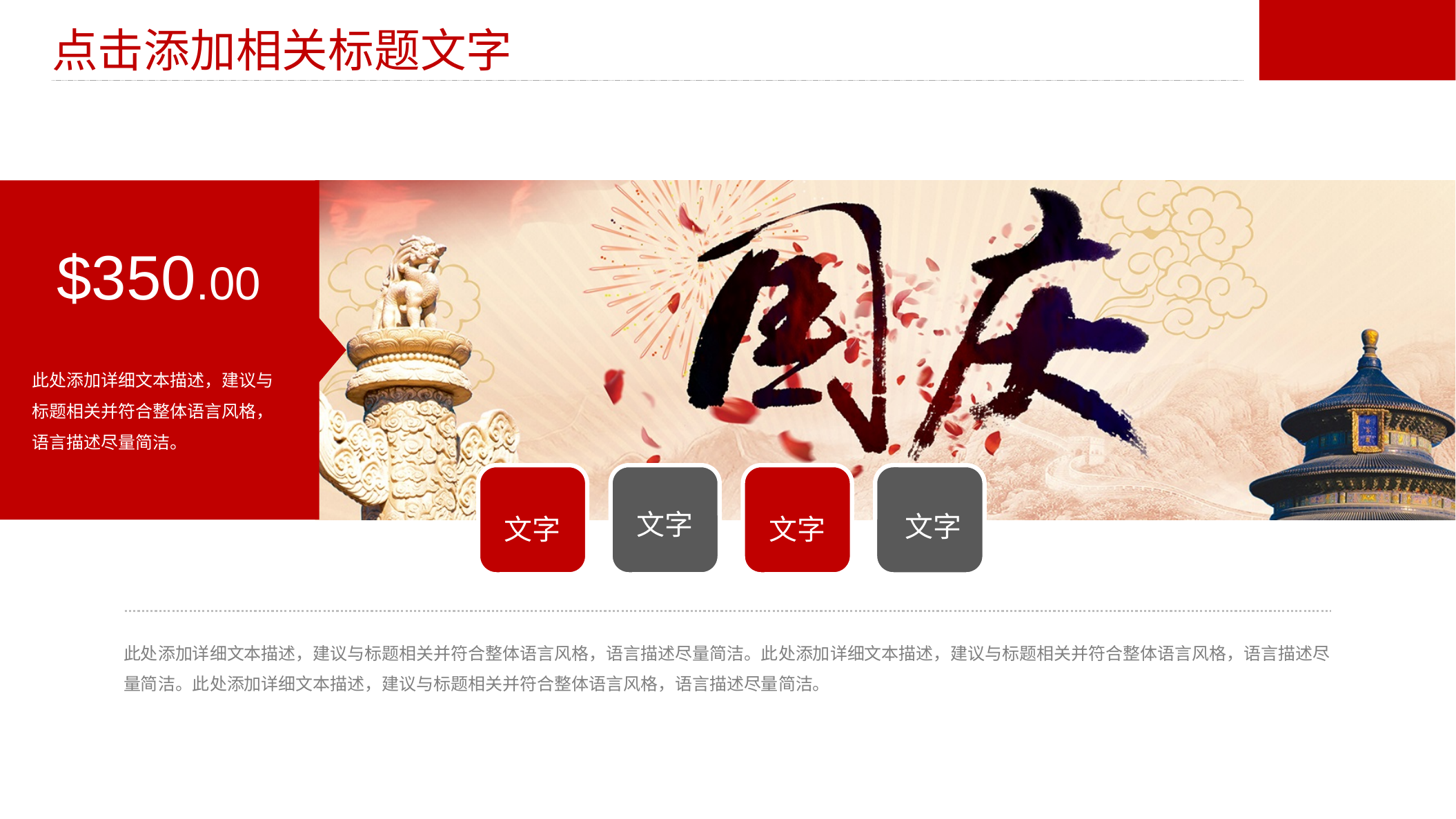

点击添加相关标题文字

$350.00
此处添加详细文本描述，建议与标题相关并符合整体语言风格，语言描述尽量简洁。

文字
文字
文字
文字
此处添加详细文本描述，建议与标题相关并符合整体语言风格，语言描述尽量简洁。此处添加详细文本描述，建议与标题相关并符合整体语言风格，语言描述尽量简洁。此处添加详细文本描述，建议与标题相关并符合整体语言风格，语言描述尽量简洁。